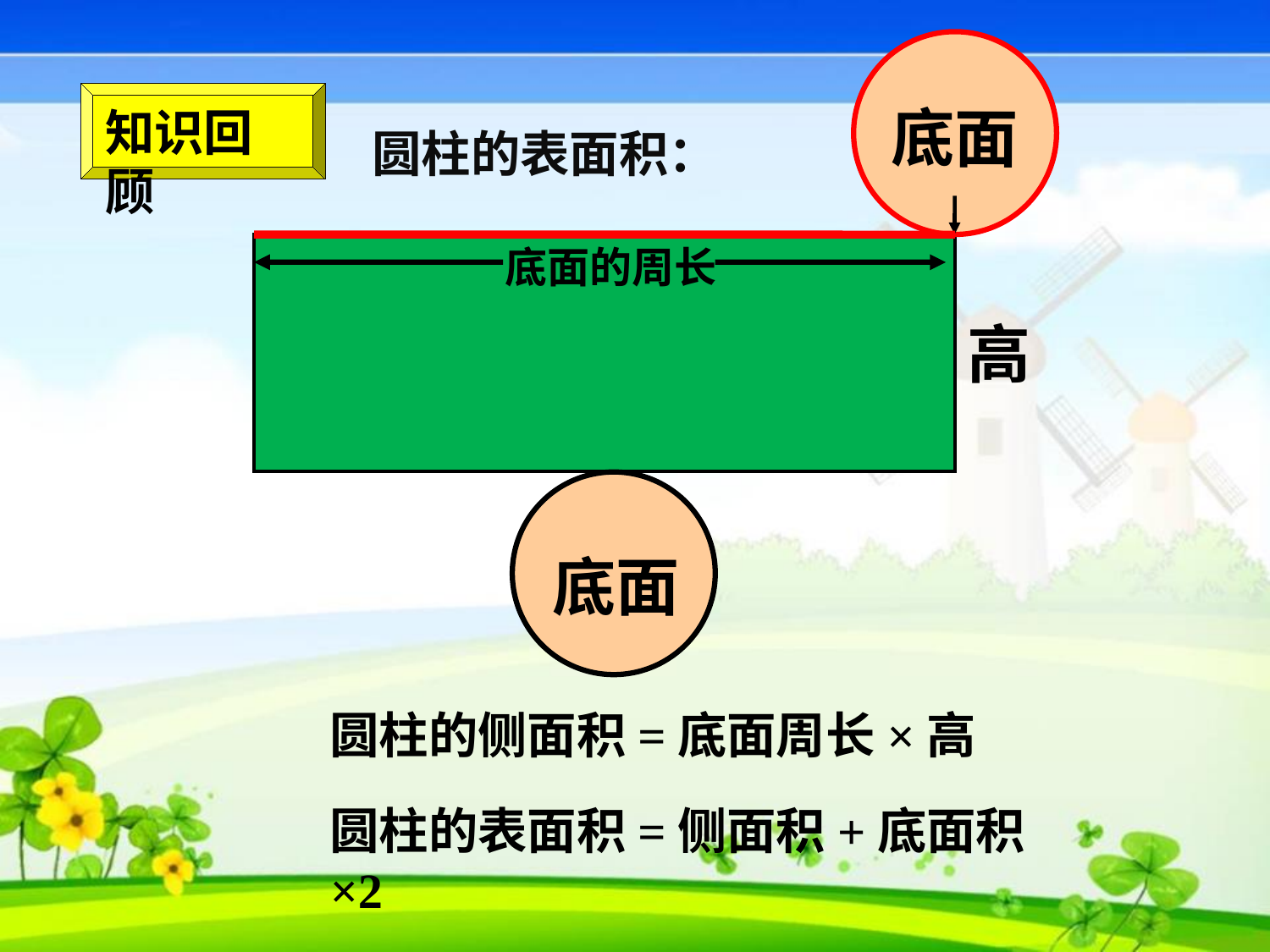

底面

底面的周长

高

底面
知识回顾
圆柱的表面积：
圆柱的侧面积=底面周长×高
圆柱的表面积=侧面积+底面积×2